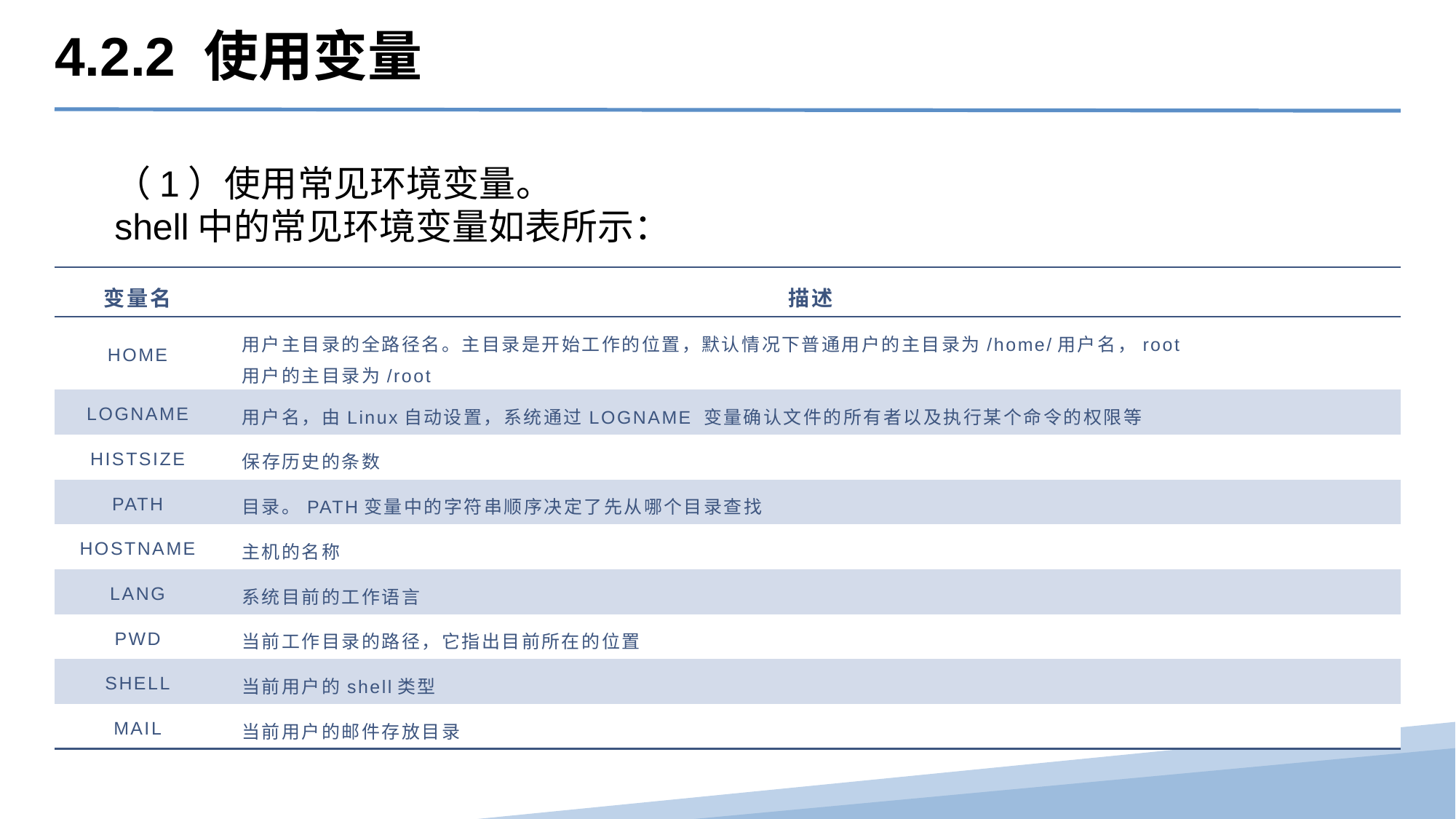

4.2.2 使用变量
（1）使用常见环境变量。
shell中的常见环境变量如表所示：
| 变量名 | 描述 |
| --- | --- |
| HOME | 用户主目录的全路径名。主目录是开始工作的位置，默认情况下普通用户的主目录为/home/用户名，root 用户的主目录为/root |
| LOGNAME | 用户名，由Linux自动设置，系统通过LOGNAME 变量确认文件的所有者以及执行某个命令的权限等 |
| HISTSIZE | 保存历史的条数 |
| PATH | 目录。PATH变量中的字符串顺序决定了先从哪个目录查找 |
| HOSTNAME | 主机的名称 |
| LANG | 系统目前的工作语言 |
| PWD | 当前工作目录的路径，它指出目前所在的位置 |
| SHELL | 当前用户的shell类型 |
| MAIL | 当前用户的邮件存放目录 |